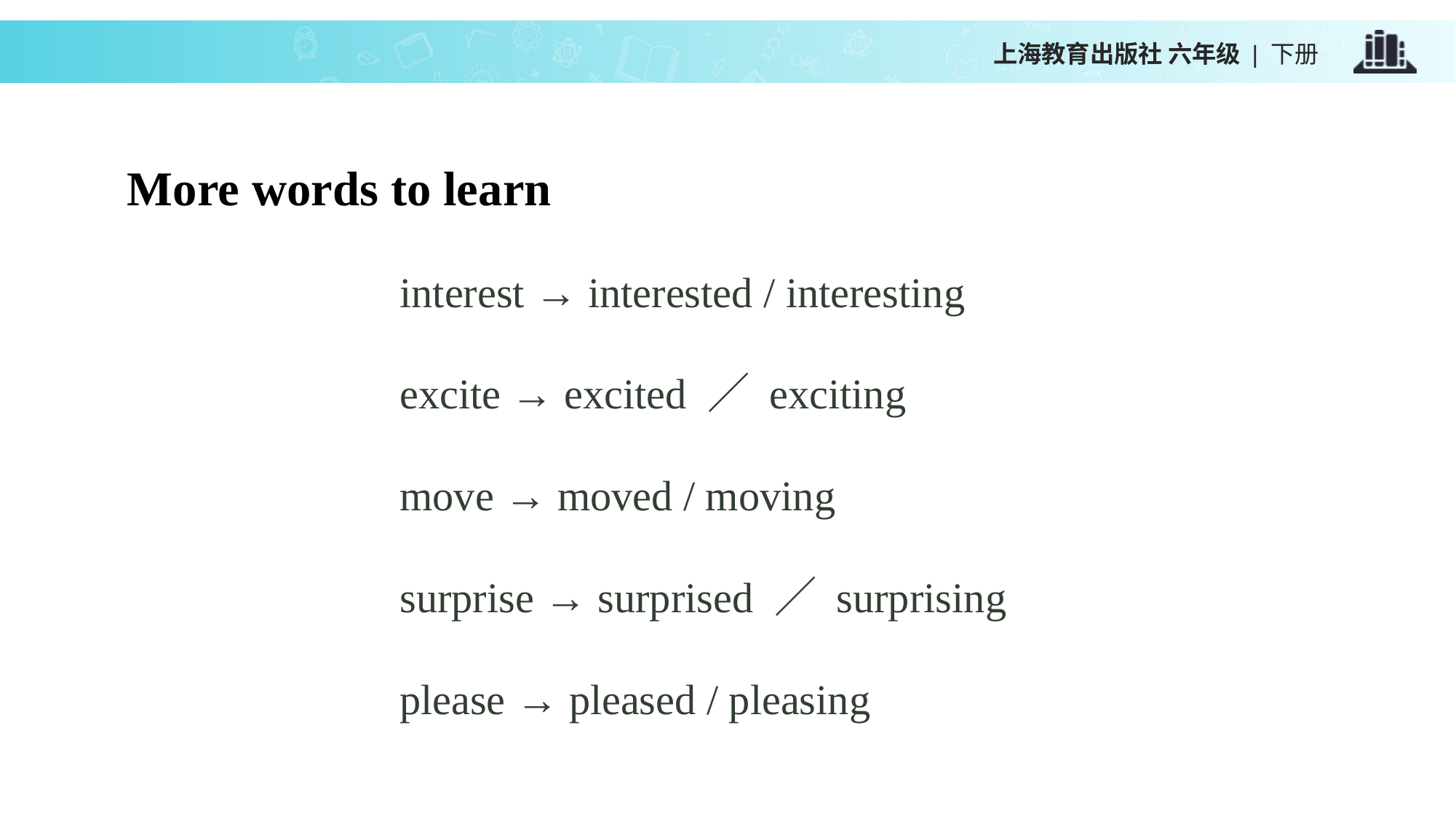

上海教育出版社 六年级 | 下册
More words to learn

interest → interested / interesting

excite → excited ／ exciting

move → moved / moving

surprise → surprised ／ surprising

please → pleased / pleasing